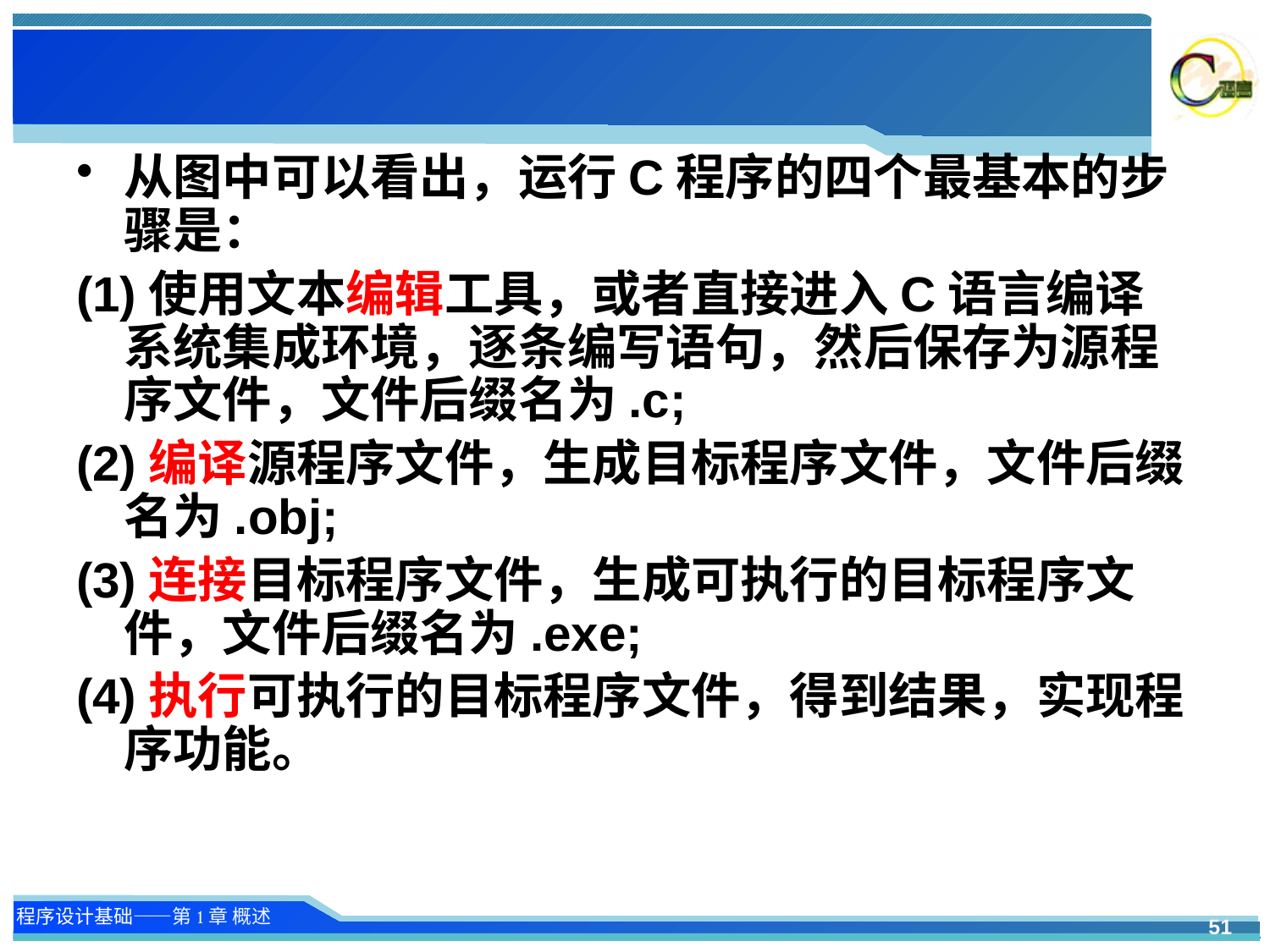

#
从图中可以看出，运行C程序的四个最基本的步骤是：
(1)使用文本编辑工具，或者直接进入C语言编译系统集成环境，逐条编写语句，然后保存为源程序文件，文件后缀名为.c;
(2)编译源程序文件，生成目标程序文件，文件后缀名为.obj;
(3)连接目标程序文件，生成可执行的目标程序文件，文件后缀名为.exe;
(4)执行可执行的目标程序文件，得到结果，实现程序功能。
51